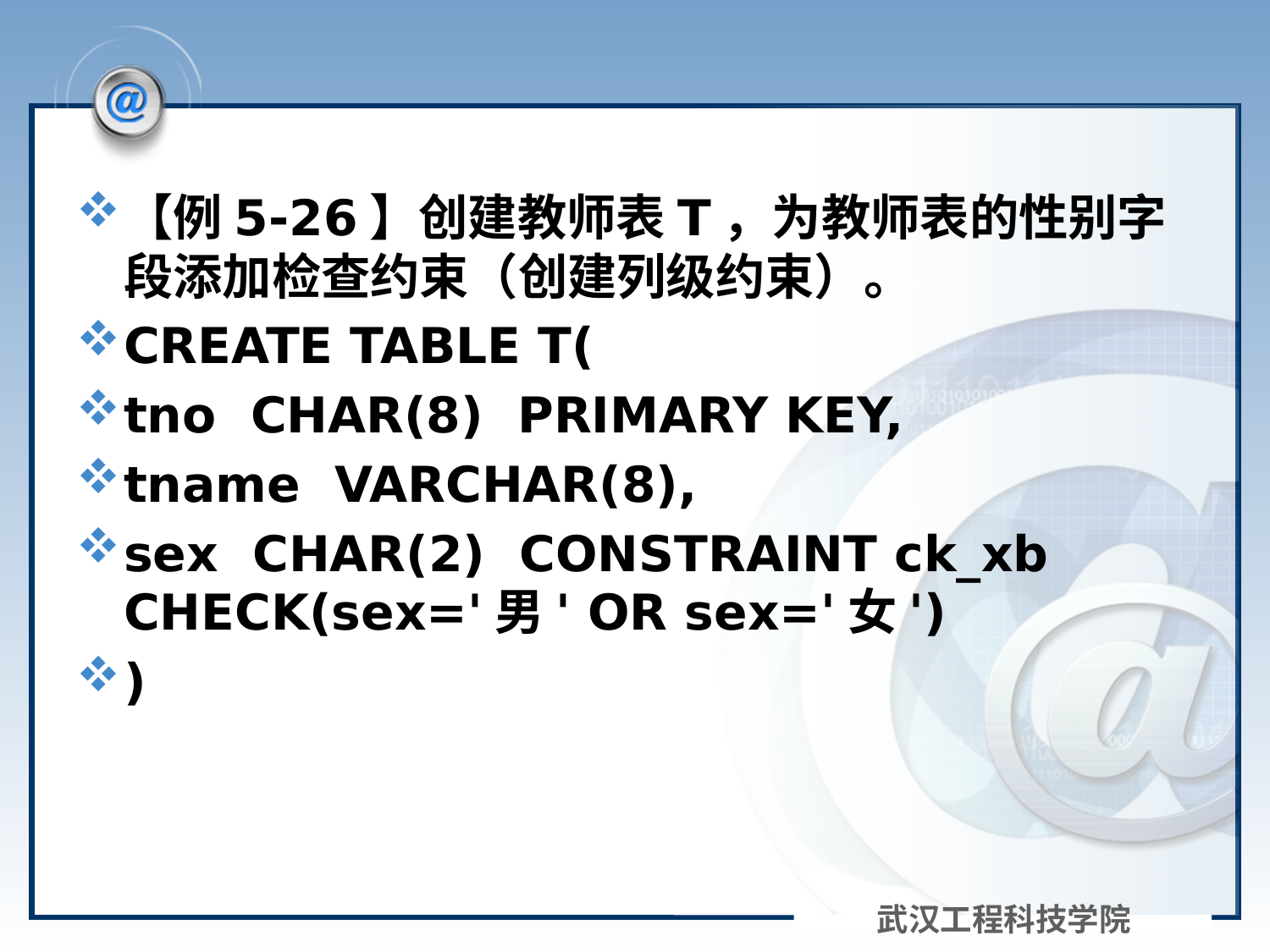

#
【例5-26】创建教师表T，为教师表的性别字段添加检查约束（创建列级约束）。
CREATE TABLE T(
tno  CHAR(8)  PRIMARY KEY,
tname  VARCHAR(8),
sex  CHAR(2)  CONSTRAINT ck_xb  CHECK(sex='男' OR sex='女')
)

武汉工程科技学院